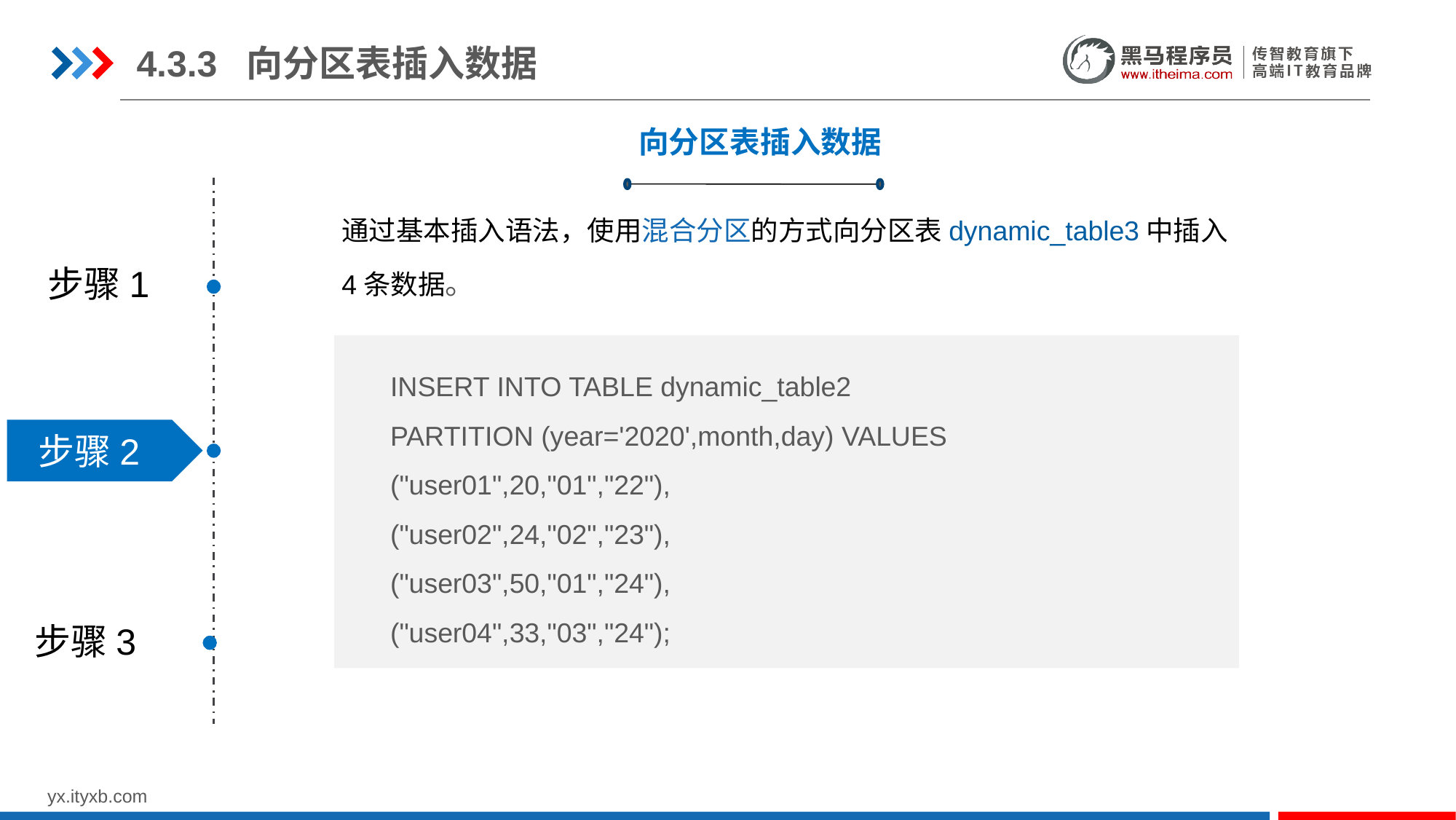

4.3.3  向分区表插入数据
向分区表插入数据

通过基本插入语法，使用混合分区的方式向分区表dynamic_table3中插入
4条数据。
步骤1

INSERT INTO TABLE dynamic_table2
PARTITION (year='2020',month,day) VALUES
("user01",20,"01","22"),
("user02",24,"02","23"),
("user03",50,"01","24"),
("user04",33,"03","24");

步骤2

步骤3